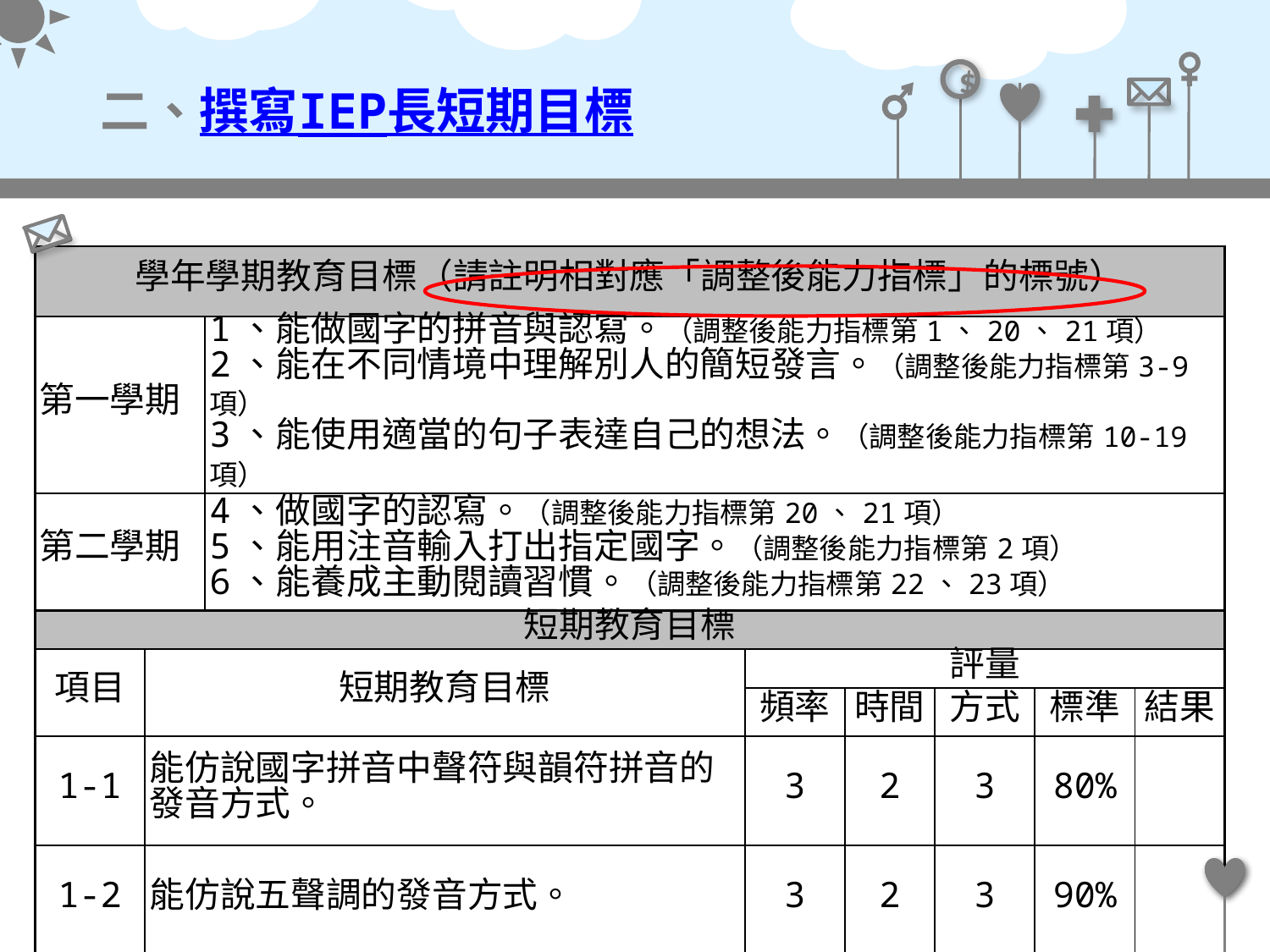

二、撰寫IEP長短期目標

| 學年學期教育目標（請註明相對應「調整後能力指標」的標號） |  |  |  |  |  |  |  |
| --- | --- | --- | --- | --- | --- | --- | --- |
| 第一學期 |  | 1、能做國字的拼音與認寫。（調整後能力指標第1、20、21項） 2、能在不同情境中理解別人的簡短發言。（調整後能力指標第3-9項） 3、能使用適當的句子表達自己的想法。（調整後能力指標第10-19項） |  |  |  |  |  |
| 第二學期 |  | 4、做國字的認寫。（調整後能力指標第20、21項） 5、能用注音輸入打出指定國字。（調整後能力指標第2項） 6、能養成主動閱讀習慣。（調整後能力指標第22、23項） |  |  |  |  |  |
| 短期教育目標 |  |  |  |  |  |  |  |
| 項目 | 短期教育目標 |  | 評量 |  |  |  |  |
|  |  |  | 頻率 | 時間 | 方式 | 標準 | 結果 |
| 1-1 | 能仿說國字拼音中聲符與韻符拼音的發音方式。 |  | 3 | 2 | 3 | 80% |  |
| 1-2 | 能仿說五聲調的發音方式。 |  | 3 | 2 | 3 | 90% |  |

95